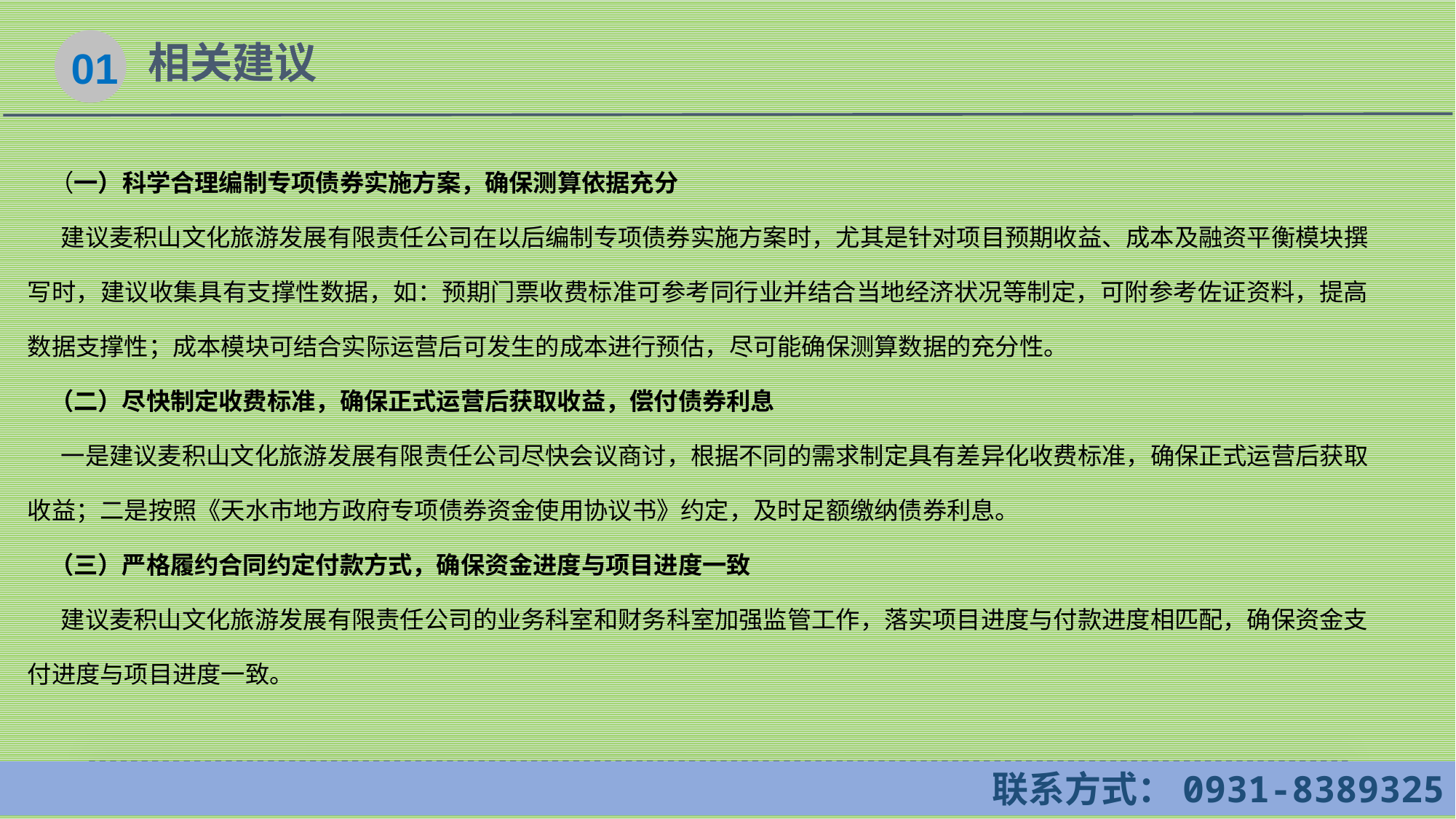

01
相关建议
   （一）科学合理编制专项债券实施方案，确保测算依据充分
     建议麦积山文化旅游发展有限责任公司在以后编制专项债券实施方案时，尤其是针对项目预期收益、成本及融资平衡模块撰写时，建议收集具有支撑性数据，如：预期门票收费标准可参考同行业并结合当地经济状况等制定，可附参考佐证资料，提高数据支撑性；成本模块可结合实际运营后可发生的成本进行预估，尽可能确保测算数据的充分性。
   （二）尽快制定收费标准，确保正式运营后获取收益，偿付债券利息
     一是建议麦积山文化旅游发展有限责任公司尽快会议商讨，根据不同的需求制定具有差异化收费标准，确保正式运营后获取收益；二是按照《天水市地方政府专项债券资金使用协议书》约定，及时足额缴纳债券利息。
   （三）严格履约合同约定付款方式，确保资金进度与项目进度一致
     建议麦积山文化旅游发展有限责任公司的业务科室和财务科室加强监管工作，落实项目进度与付款进度相匹配，确保资金支付进度与项目进度一致。
23
                                      联系方式：0931-8389325